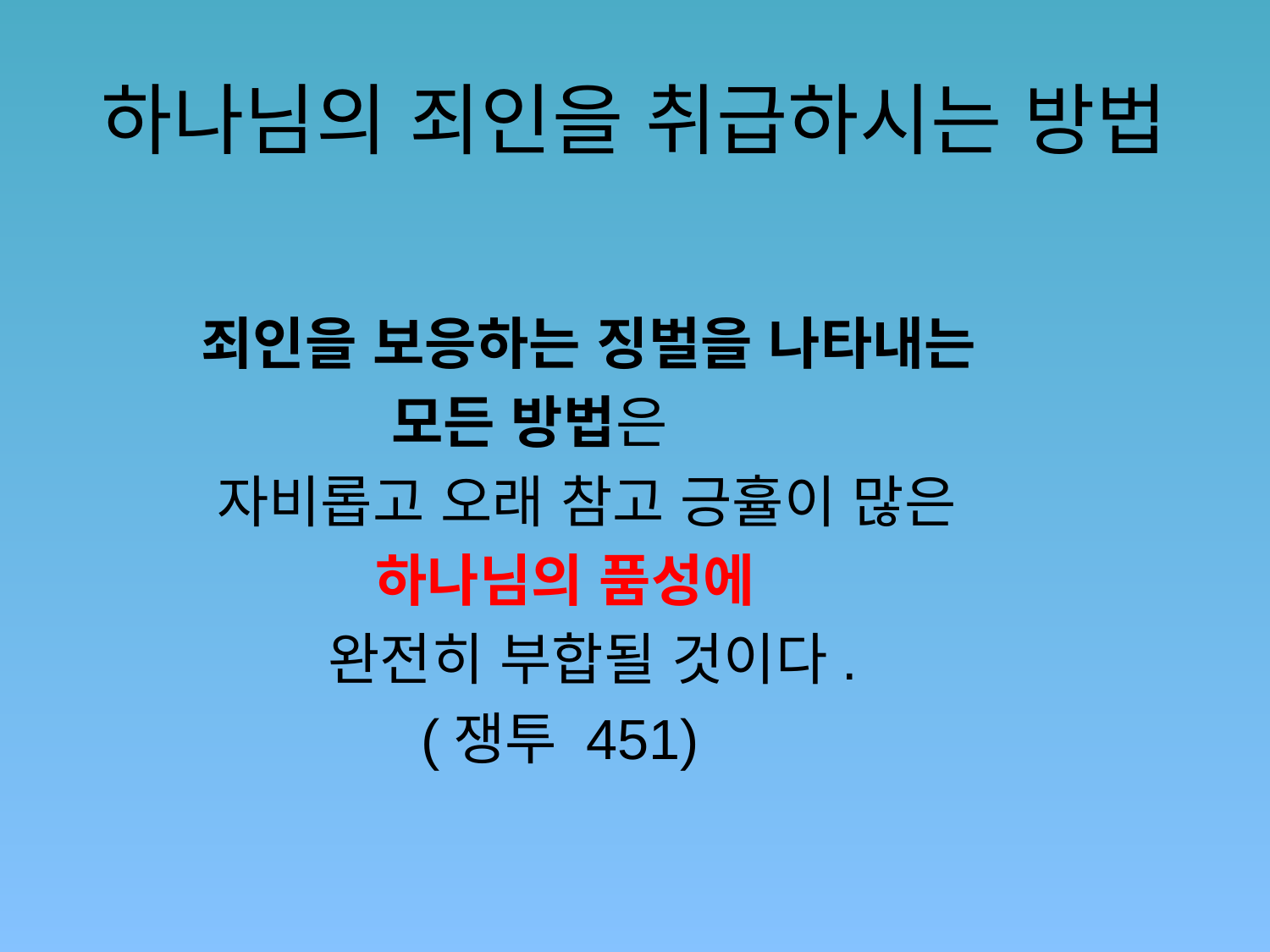

# 하나님의 죄인을 취급하시는 방법

       죄인을 보응하는 징벌을 나타내는
                   모든 방법은
        자비롭고 오래 참고 긍휼이 많은
                  하나님의 품성에
               완전히 부합될 것이다.
                      (쟁투 451)